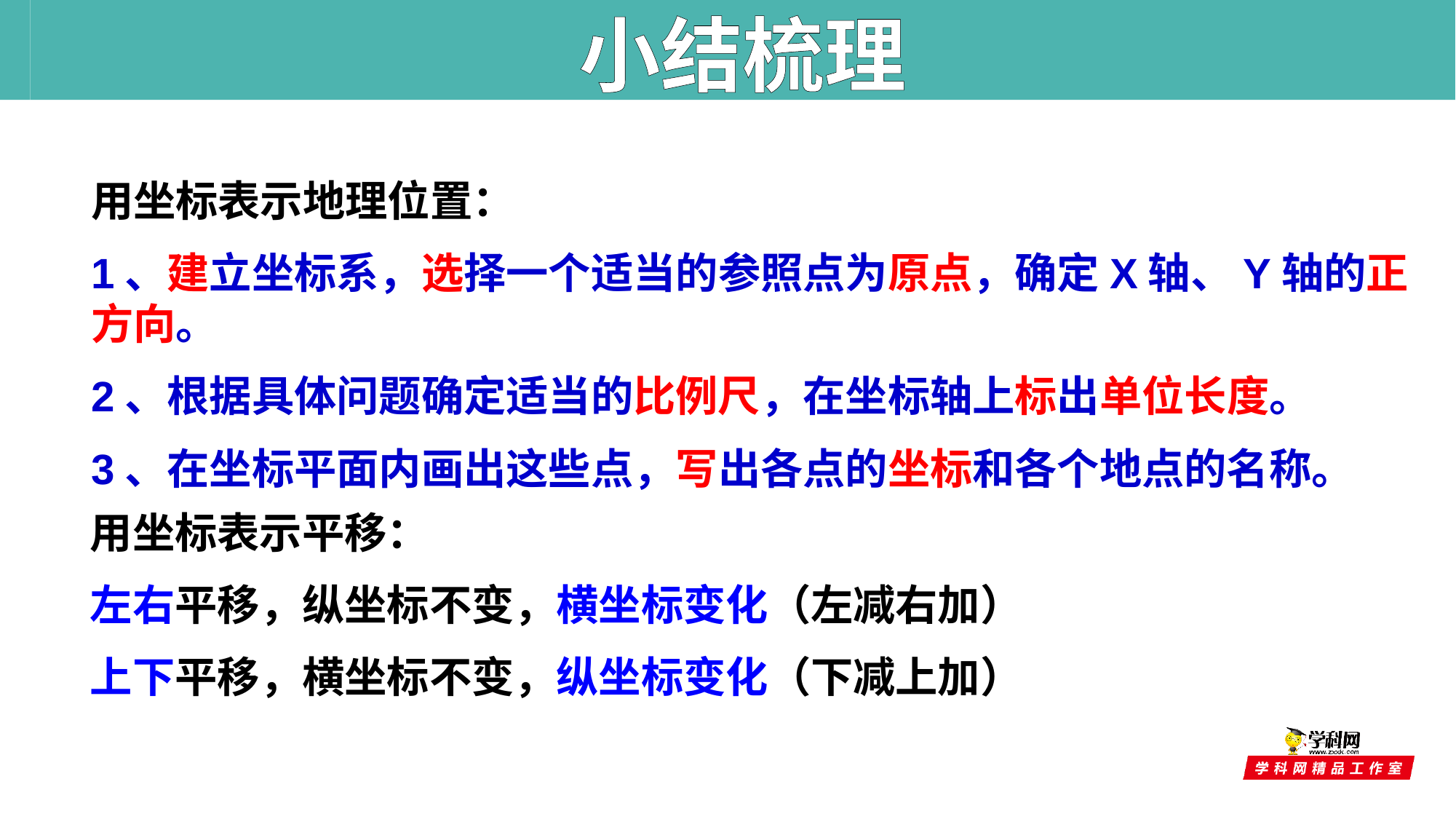

小结梳理
用坐标表示地理位置：
1、建立坐标系，选择一个适当的参照点为原点，确定X轴、Y轴的正方向。
2、根据具体问题确定适当的比例尺，在坐标轴上标出单位长度。
3、在坐标平面内画出这些点，写出各点的坐标和各个地点的名称。
用坐标表示平移：
左右平移，纵坐标不变，横坐标变化（左减右加）
上下平移，横坐标不变，纵坐标变化（下减上加）